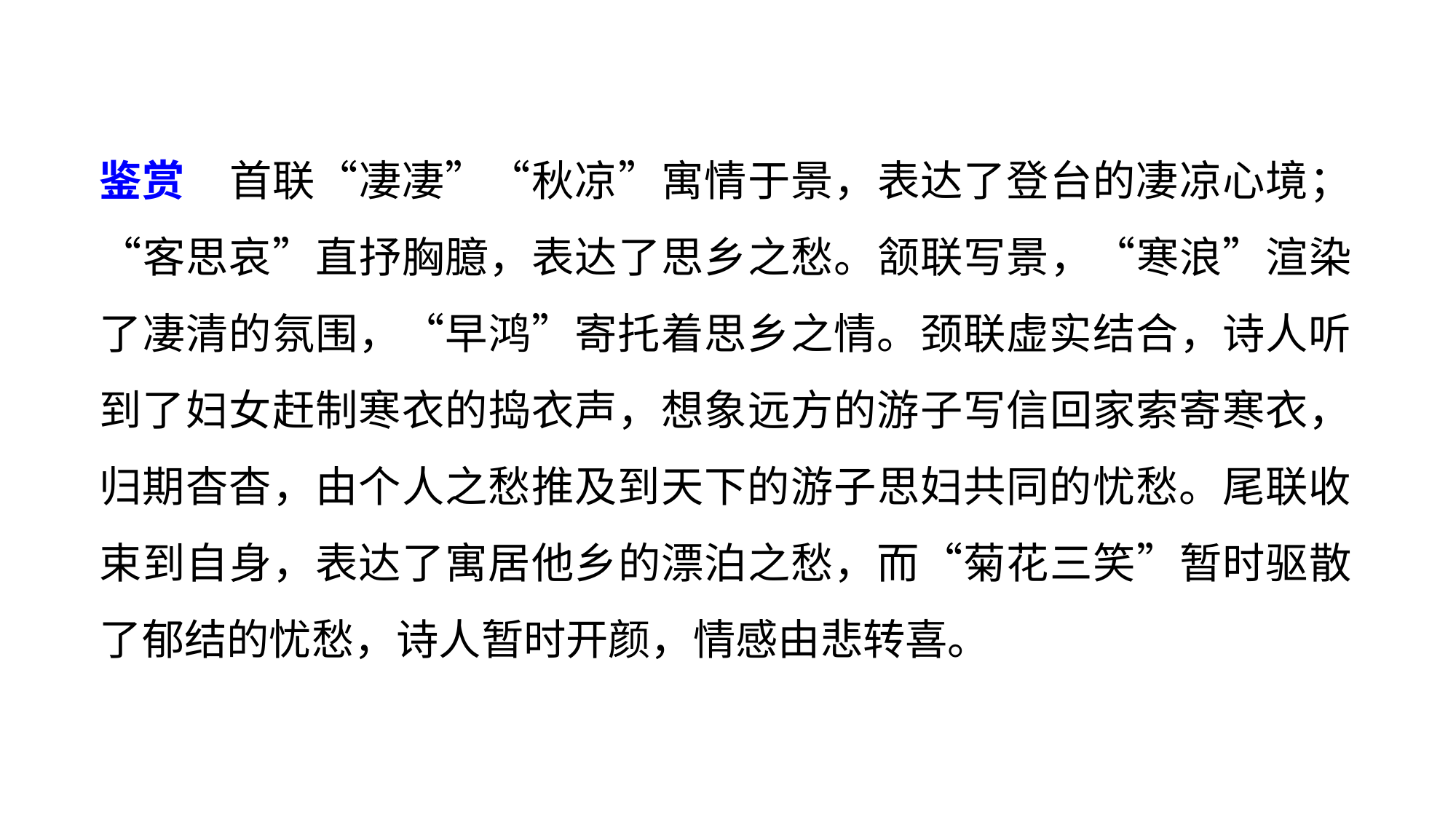

鉴赏　首联“凄凄”“秋凉”寓情于景，表达了登台的凄凉心境；“客思哀”直抒胸臆，表达了思乡之愁。颔联写景，“寒浪”渲染了凄清的氛围，“早鸿”寄托着思乡之情。颈联虚实结合，诗人听到了妇女赶制寒衣的捣衣声，想象远方的游子写信回家索寄寒衣，归期杳杳，由个人之愁推及到天下的游子思妇共同的忧愁。尾联收束到自身，表达了寓居他乡的漂泊之愁，而“菊花三笑”暂时驱散了郁结的忧愁，诗人暂时开颜，情感由悲转喜。